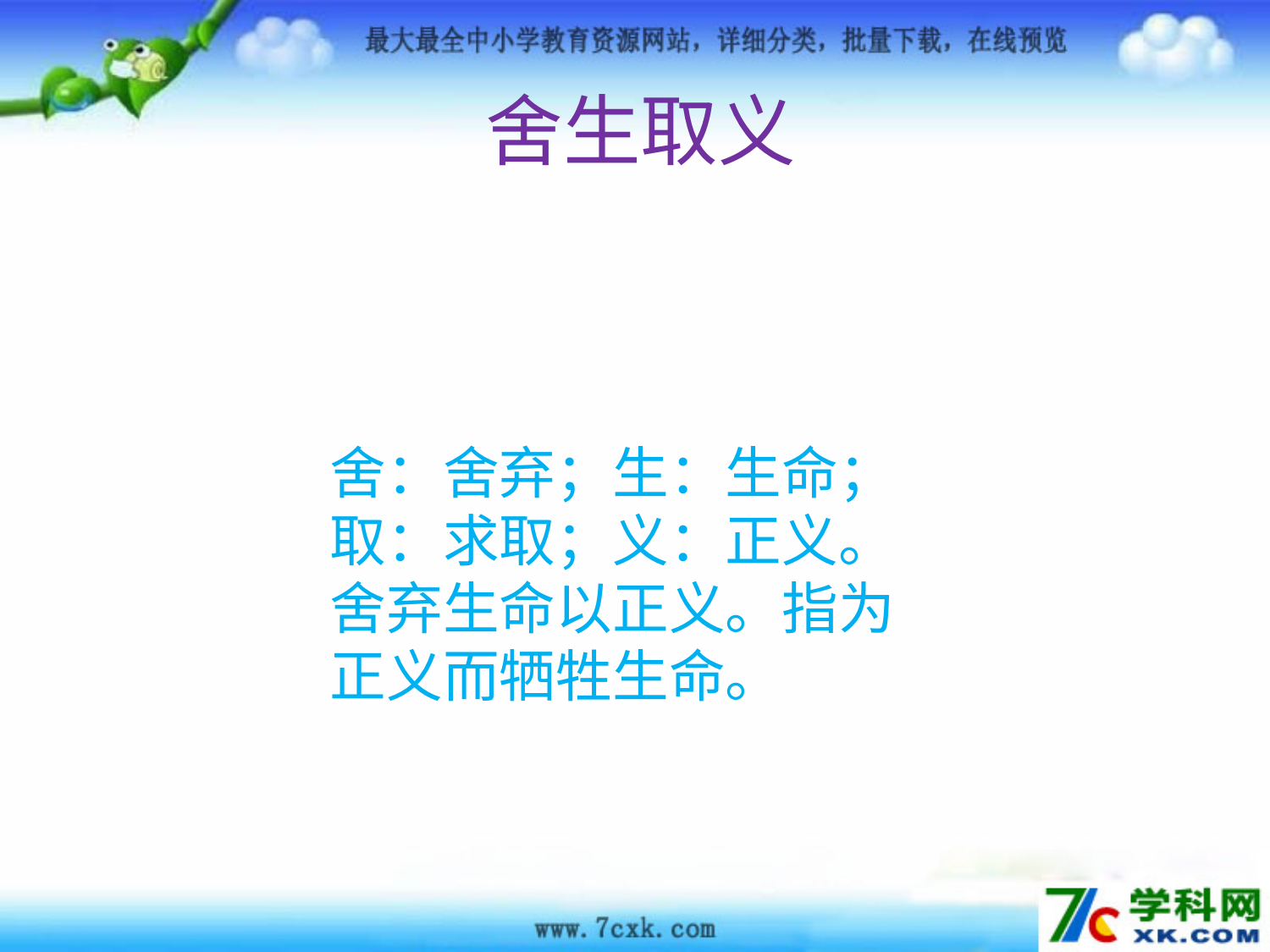

舍生取义
舍：舍弃；生：生命；取：求取；义：正义。舍弃生命以正义。指为正义而牺牲生命。